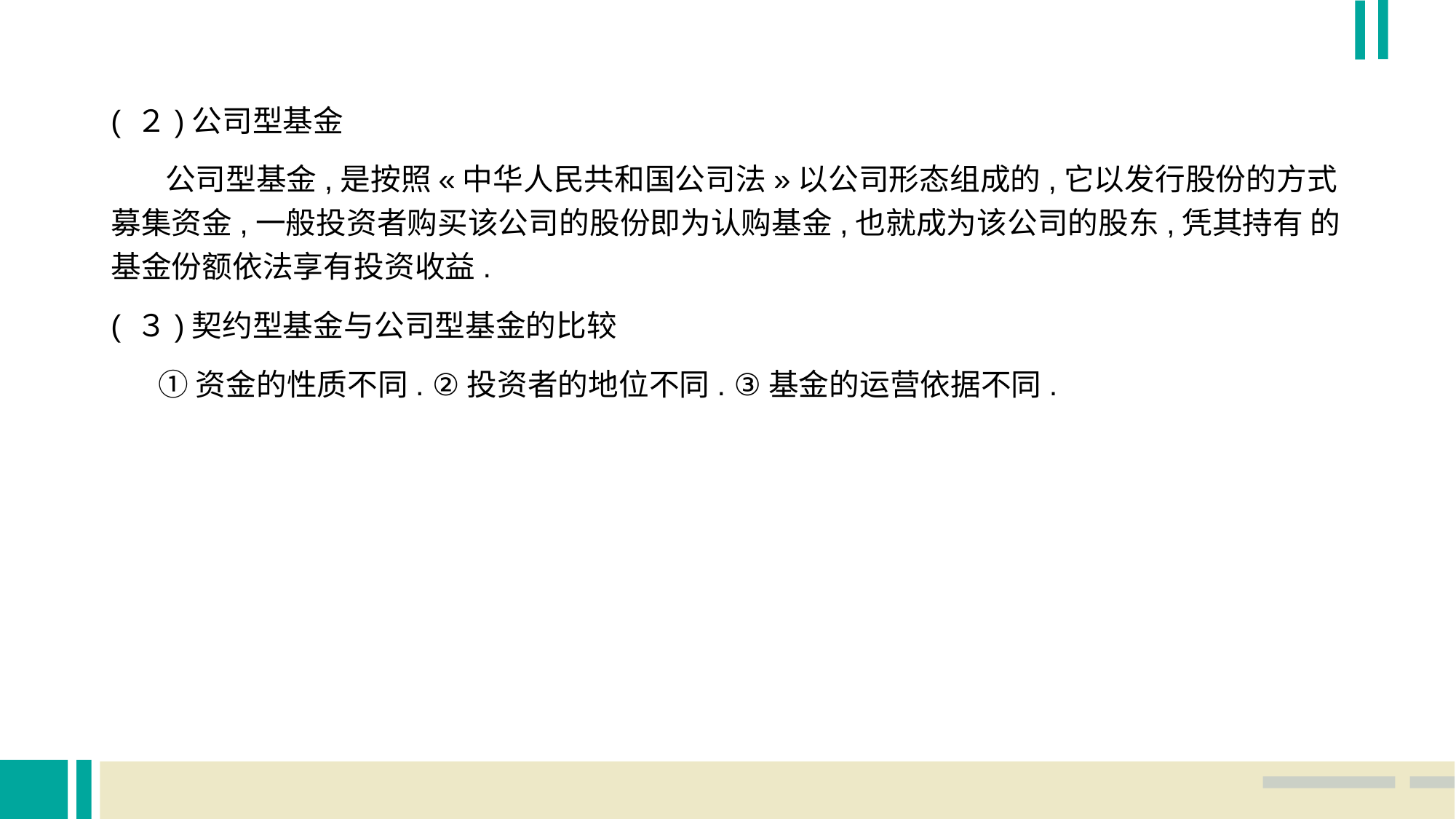

( ２)公司型基金
       公司型基金,是按照«中华人民共和国公司法»以公司形态组成的,它以发行股份的方式 募集资金,一般投资者购买该公司的股份即为认购基金,也就成为该公司的股东,凭其持有 的基金份额依法享有投资收益.
( ３)契约型基金与公司型基金的比较
       ①资金的性质不同. ②投资者的地位不同. ③基金的运营依据不同.